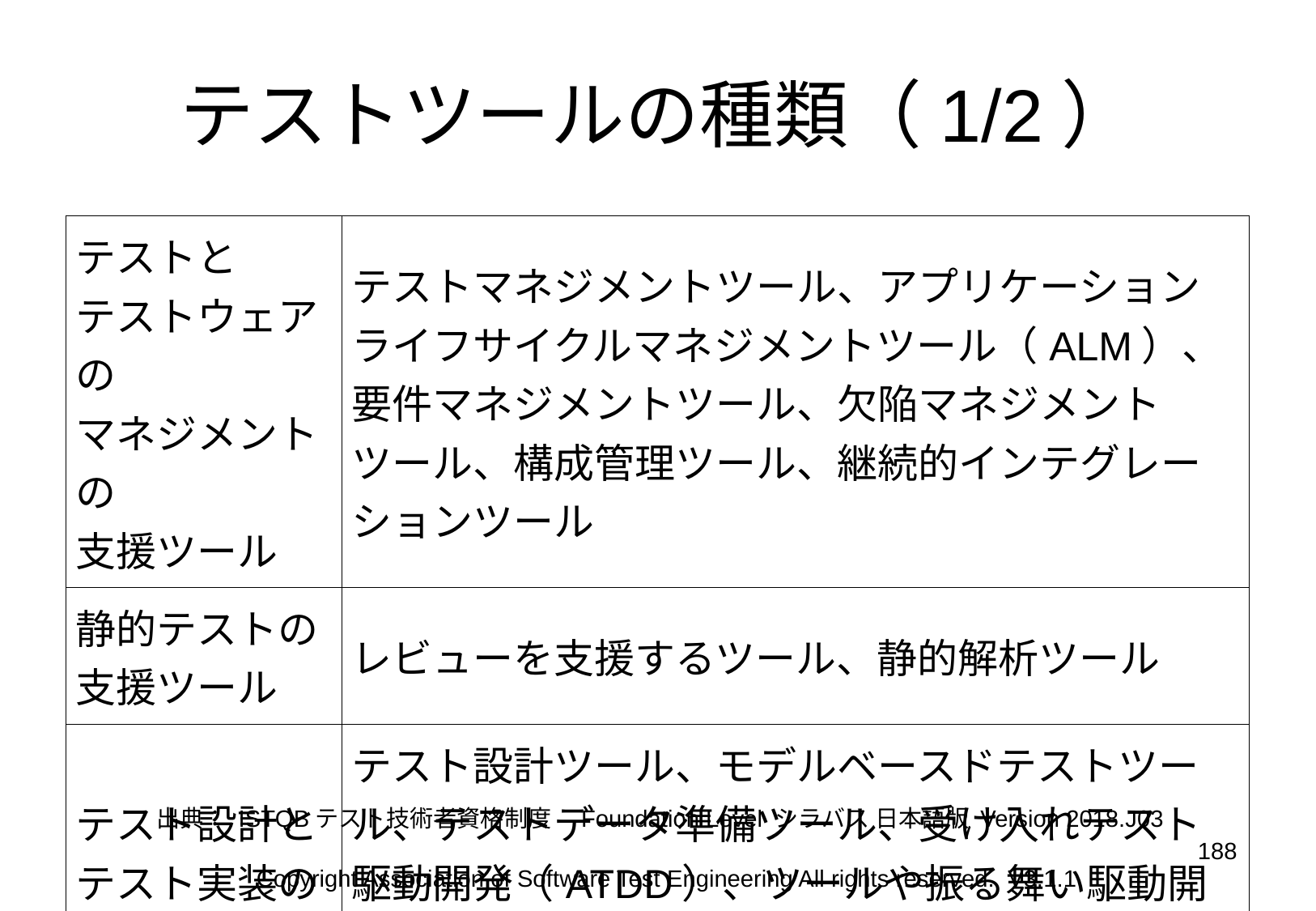

# テストツールの種類（1/2）
| テストと テストウェアの マネジメントの 支援ツール | テストマネジメントツール、アプリケーションライフサイクルマネジメントツール（ALM）、要件マネジメントツール、欠陥マネジメントツール、構成管理ツール、継続的インテグレーションツール |
| --- | --- |
| 静的テストの 支援ツール | レビューを支援するツール、静的解析ツール |
| テスト設計と テスト実装の 支援ツール | テスト設計ツール、モデルベースドテストツール、テストデータ準備ツール、受け入れテスト駆動開発（ATDD）、ツールや振る舞い駆動開発（BDD）ツール、テスト駆動開発（TDD）ツール |
出典： ISTQBテスト技術者資格制度　Foundation Level シラバス 日本語版 Version 2018.J03
188
Copyright Association of Software Test Engineering All rights reserved.  V3.1.1